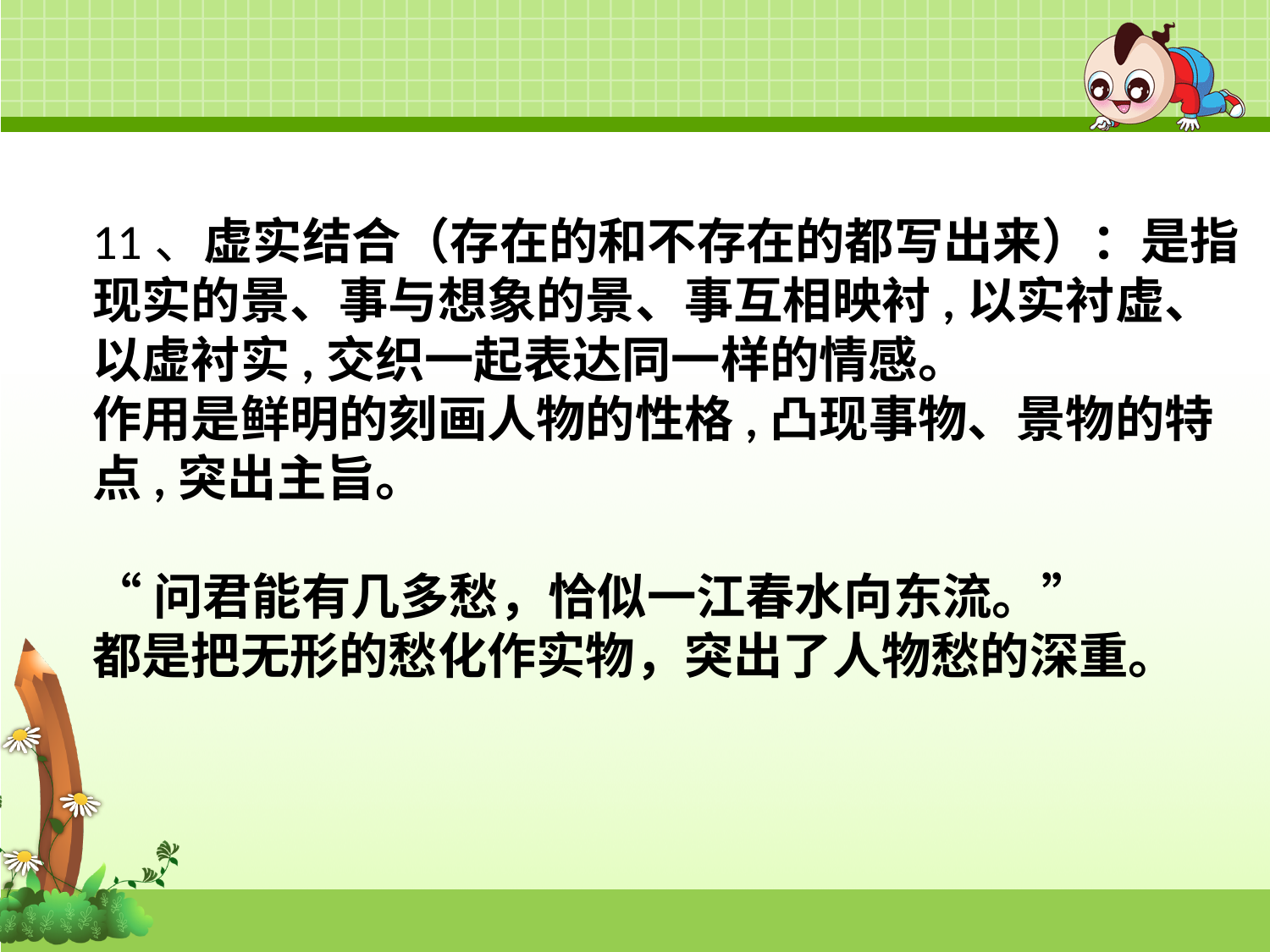

11、虚实结合（存在的和不存在的都写出来）：是指现实的景、事与想象的景、事互相映衬,以实衬虚、以虚衬实,交织一起表达同一样的情感。
作用是鲜明的刻画人物的性格,凸现事物、景物的特点,突出主旨。

“问君能有几多愁，恰似一江春水向东流。”
都是把无形的愁化作实物，突出了人物愁的深重。